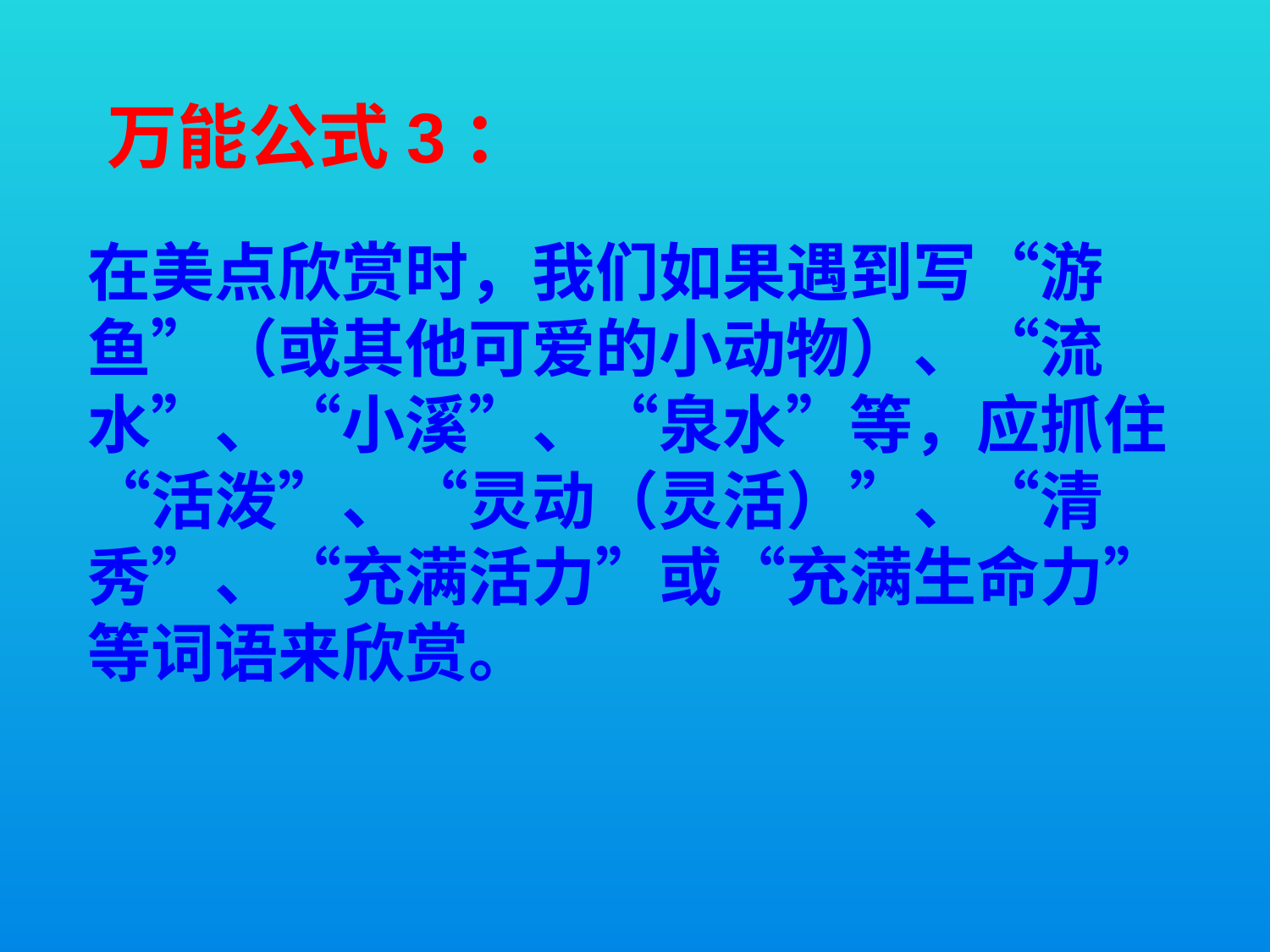

万能公式3：
在美点欣赏时，我们如果遇到写“游鱼”（或其他可爱的小动物）、“流水”、“小溪”、“泉水”等，应抓住“活泼”、“灵动（灵活）”、“清秀”、“充满活力”或“充满生命力”等词语来欣赏。